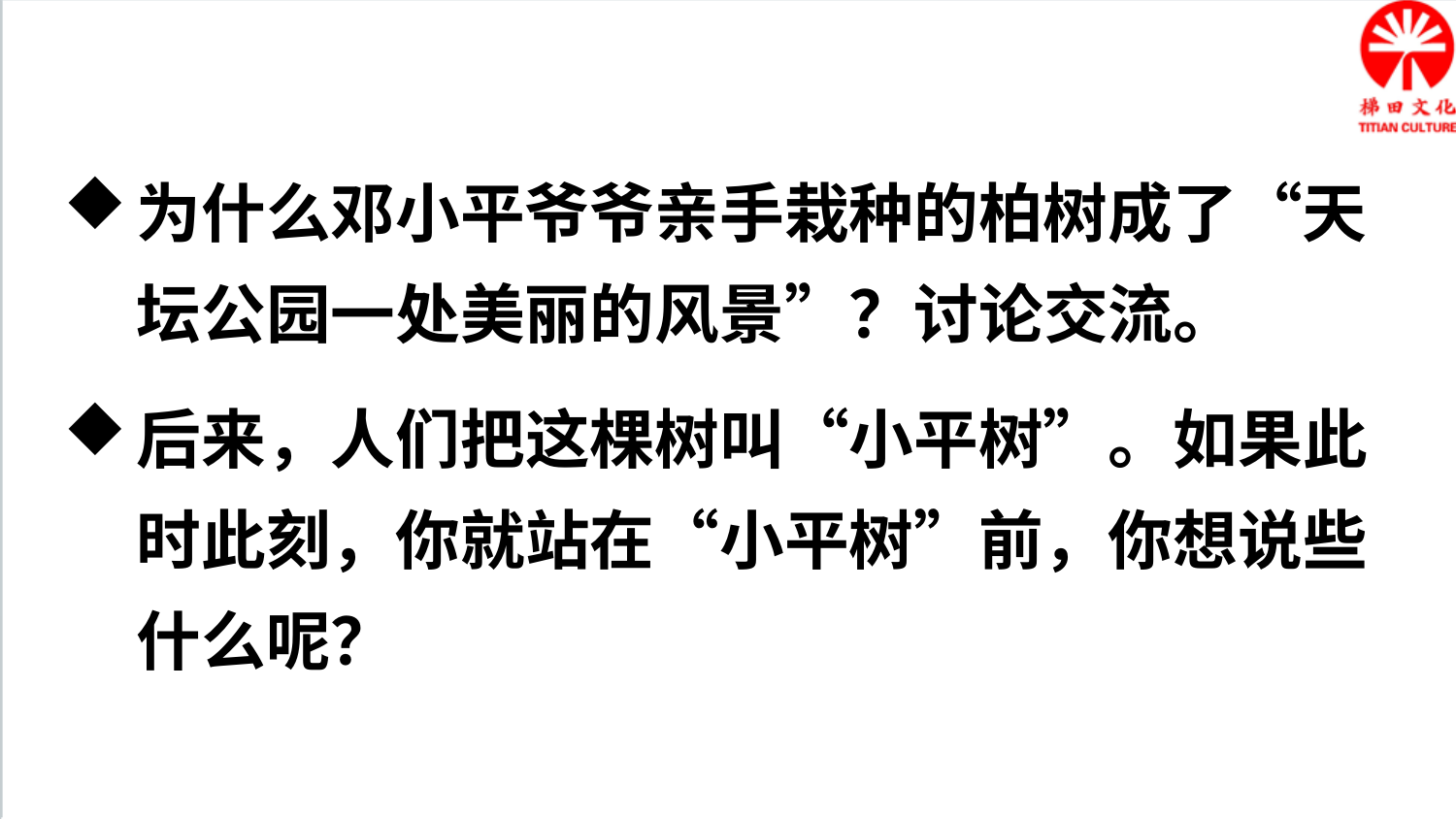

为什么邓小平爷爷亲手栽种的柏树成了“天坛公园一处美丽的风景”？讨论交流。
后来，人们把这棵树叫“小平树”。如果此时此刻，你就站在“小平树”前，你想说些什么呢？